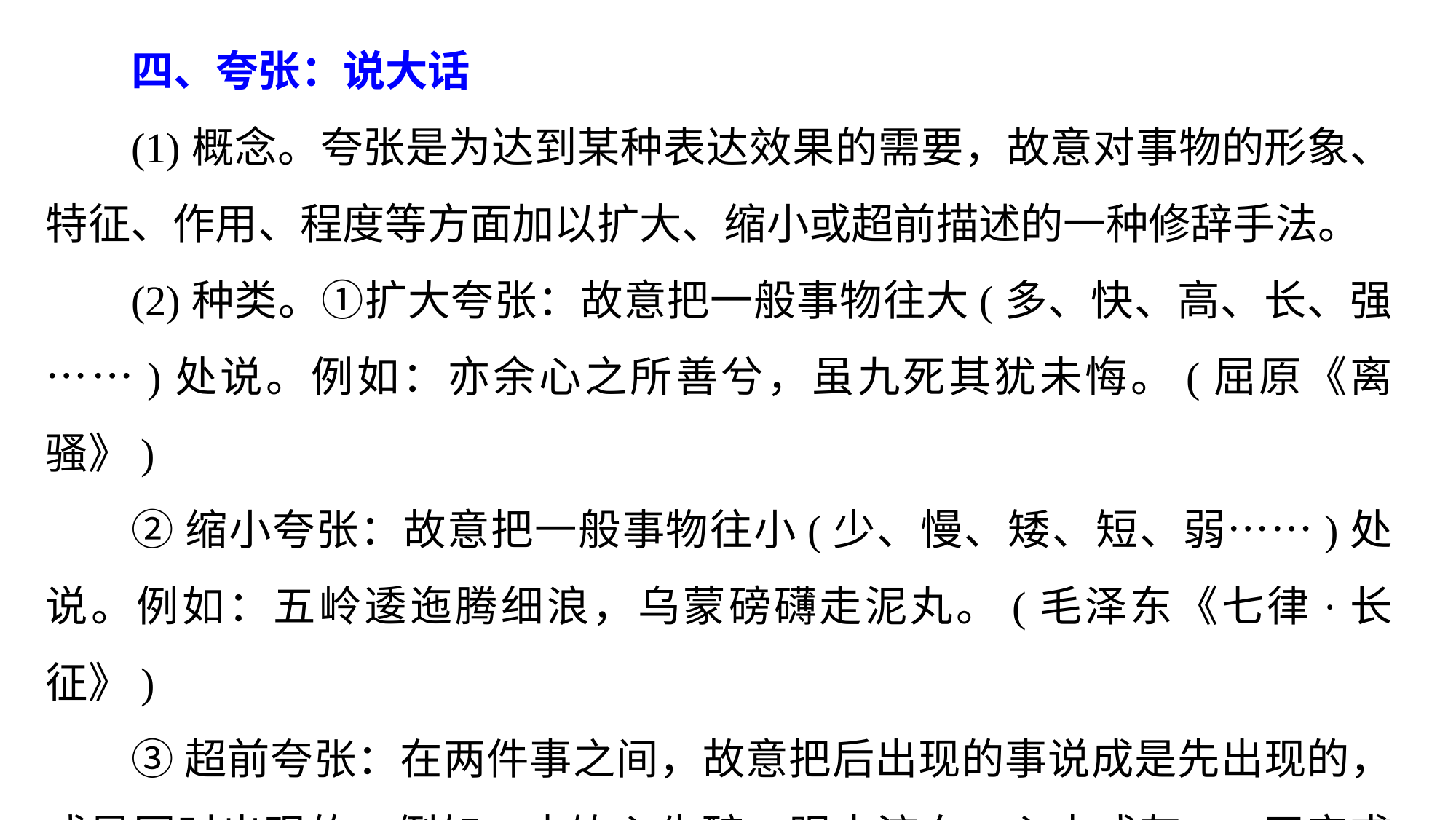

四、夸张：说大话
(1)概念。夸张是为达到某种表达效果的需要，故意对事物的形象、特征、作用、程度等方面加以扩大、缩小或超前描述的一种修辞手法。
(2)种类。①扩大夸张：故意把一般事物往大(多、快、高、长、强……)处说。例如：亦余心之所善兮，虽九死其犹未悔。(屈原《离骚》)
②缩小夸张：故意把一般事物往小(少、慢、矮、短、弱……)处说。例如：五岭逶迤腾细浪，乌蒙磅礴走泥丸。(毛泽东《七律·长征》)
③超前夸张：在两件事之间，故意把后出现的事说成是先出现的，或是同时出现的。例如：未饮心先醉，眼中流血，心内成灰。(王实甫《西厢记·长亭送别》)